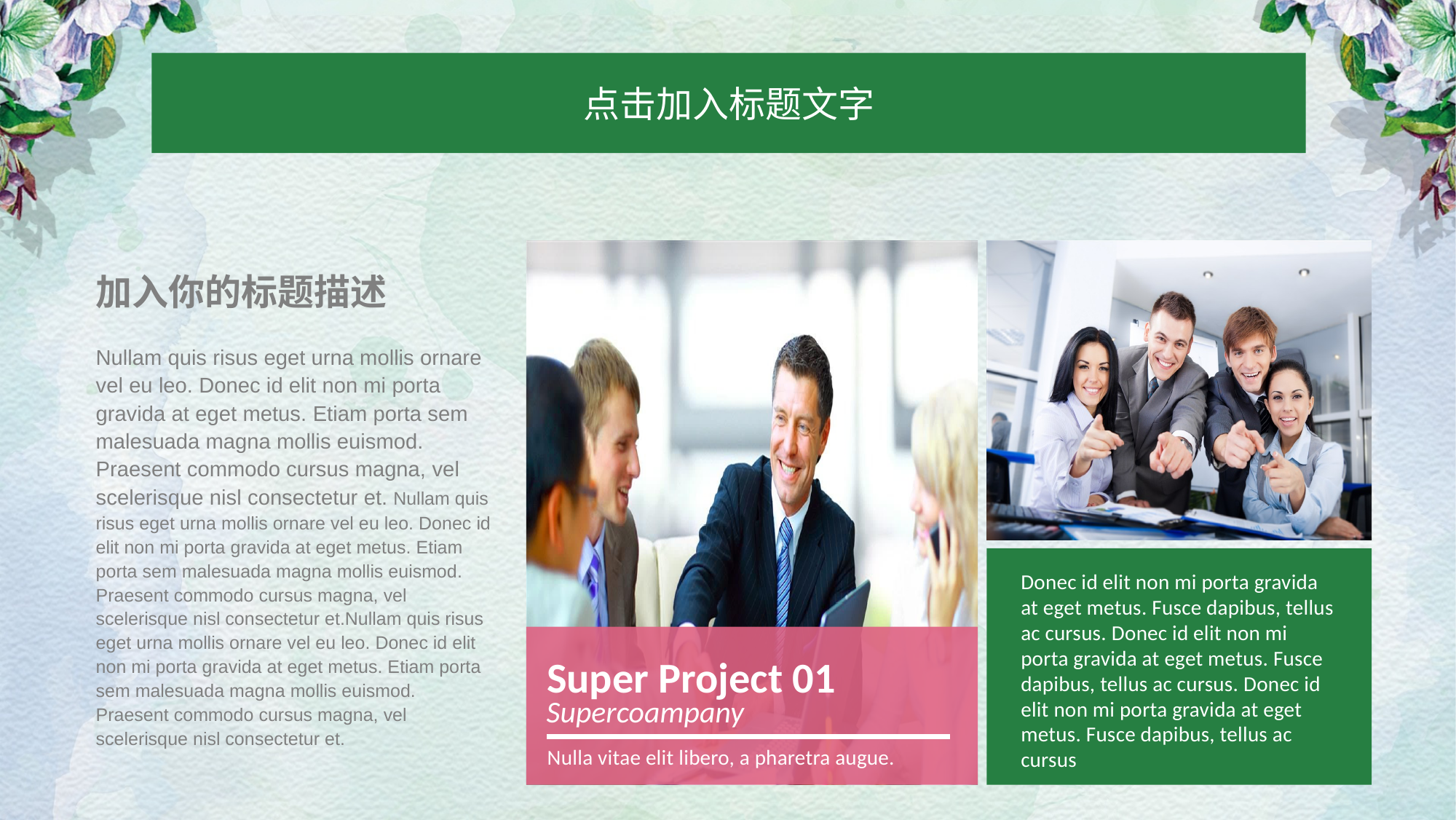

点击加入标题文字
加入你的标题描述
Nullam quis risus eget urna mollis ornare vel eu leo. Donec id elit non mi porta gravida at eget metus. Etiam porta sem malesuada magna mollis euismod. Praesent commodo cursus magna, vel scelerisque nisl consectetur et. Nullam quis risus eget urna mollis ornare vel eu leo. Donec id elit non mi porta gravida at eget metus. Etiam porta sem malesuada magna mollis euismod. Praesent commodo cursus magna, vel scelerisque nisl consectetur et.Nullam quis risus eget urna mollis ornare vel eu leo. Donec id elit non mi porta gravida at eget metus. Etiam porta sem malesuada magna mollis euismod. Praesent commodo cursus magna, vel scelerisque nisl consectetur et.

Donec id elit non mi porta gravida at eget metus. Fusce dapibus, tellus ac cursus. Donec id elit non mi porta gravida at eget metus. Fusce dapibus, tellus ac cursus. Donec id elit non mi porta gravida at eget metus. Fusce dapibus, tellus ac cursus

Super Project 01
Supercoampany
Nulla vitae elit libero, a pharetra augue.